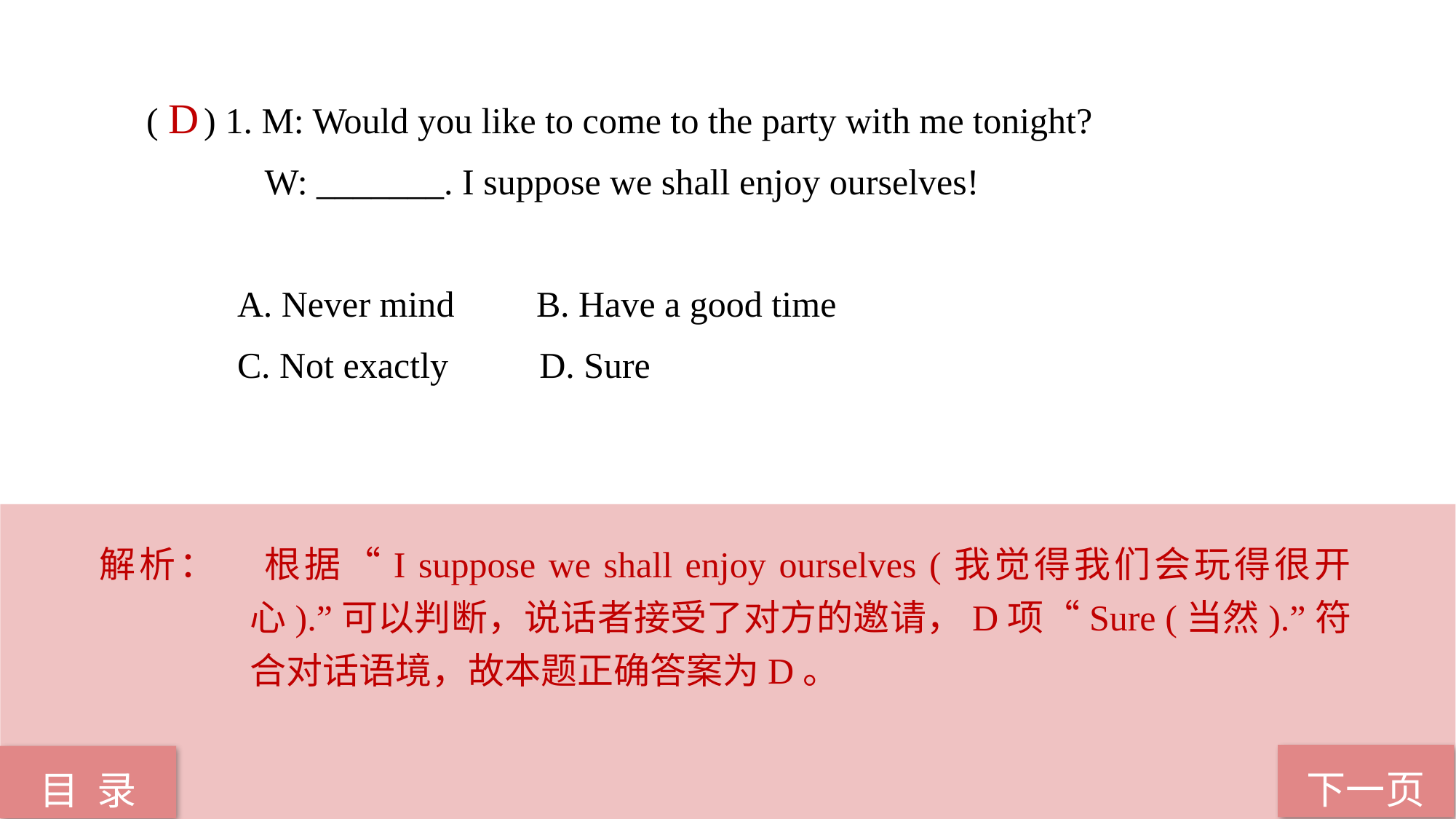

(     ) 1. M: Would you like to come to the party with me tonight?
             W: _______. I suppose we shall enjoy ourselves!

          A. Never mind         B. Have a good time
          C. Not exactly          D. Sure
 D
解析：	根据“I suppose we shall enjoy ourselves (我觉得我们会玩得很开心).”可以判断，说话者接受了对方的邀请，D项“Sure (当然).”符合对话语境，故本题正确答案为D。